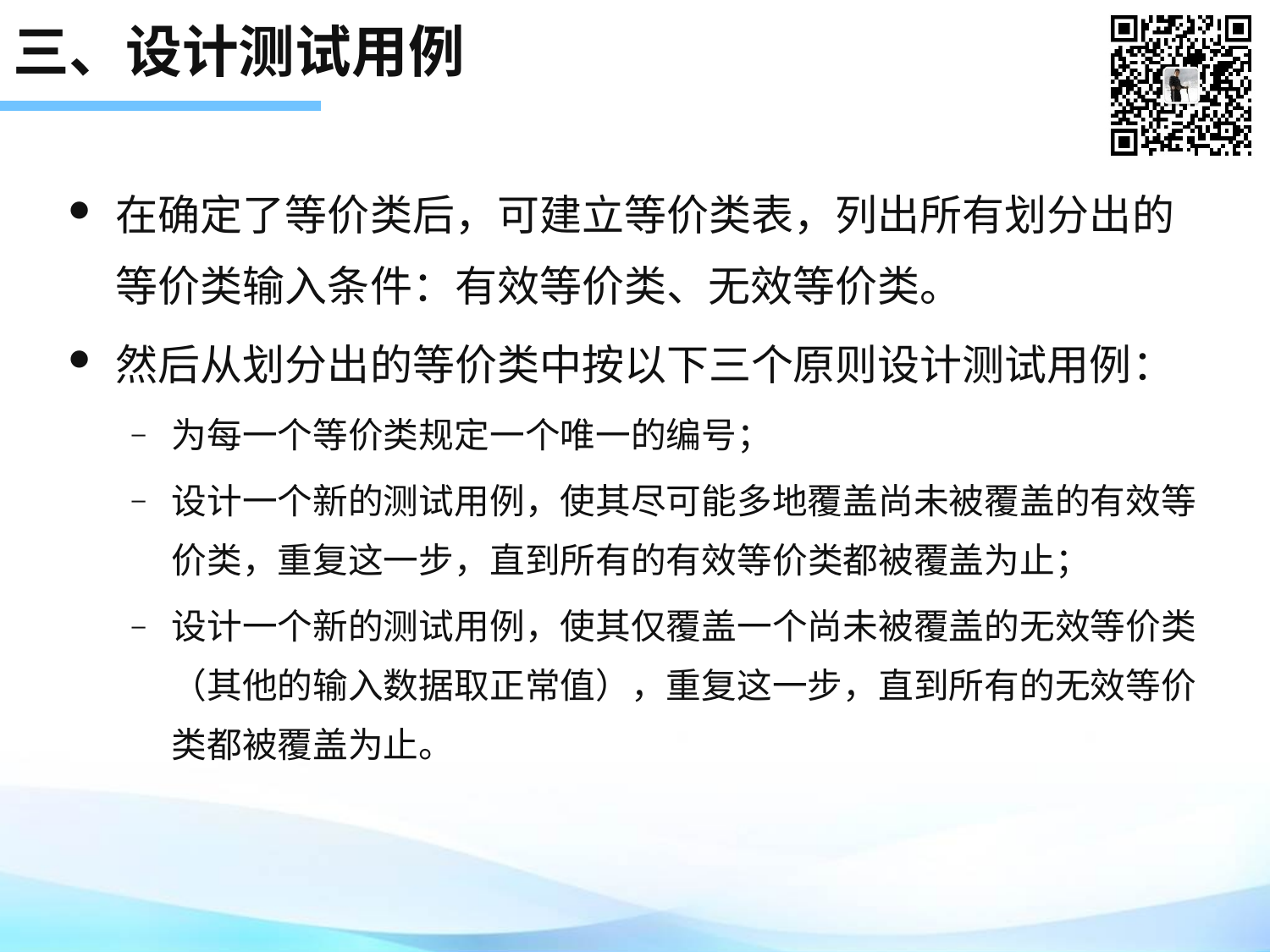

# 三、设计测试用例
在确定了等价类后，可建立等价类表，列出所有划分出的等价类输入条件：有效等价类、无效等价类。
然后从划分出的等价类中按以下三个原则设计测试用例：
为每一个等价类规定一个唯一的编号；
设计一个新的测试用例，使其尽可能多地覆盖尚未被覆盖的有效等价类，重复这一步，直到所有的有效等价类都被覆盖为止；
设计一个新的测试用例，使其仅覆盖一个尚未被覆盖的无效等价类（其他的输入数据取正常值），重复这一步，直到所有的无效等价类都被覆盖为止。